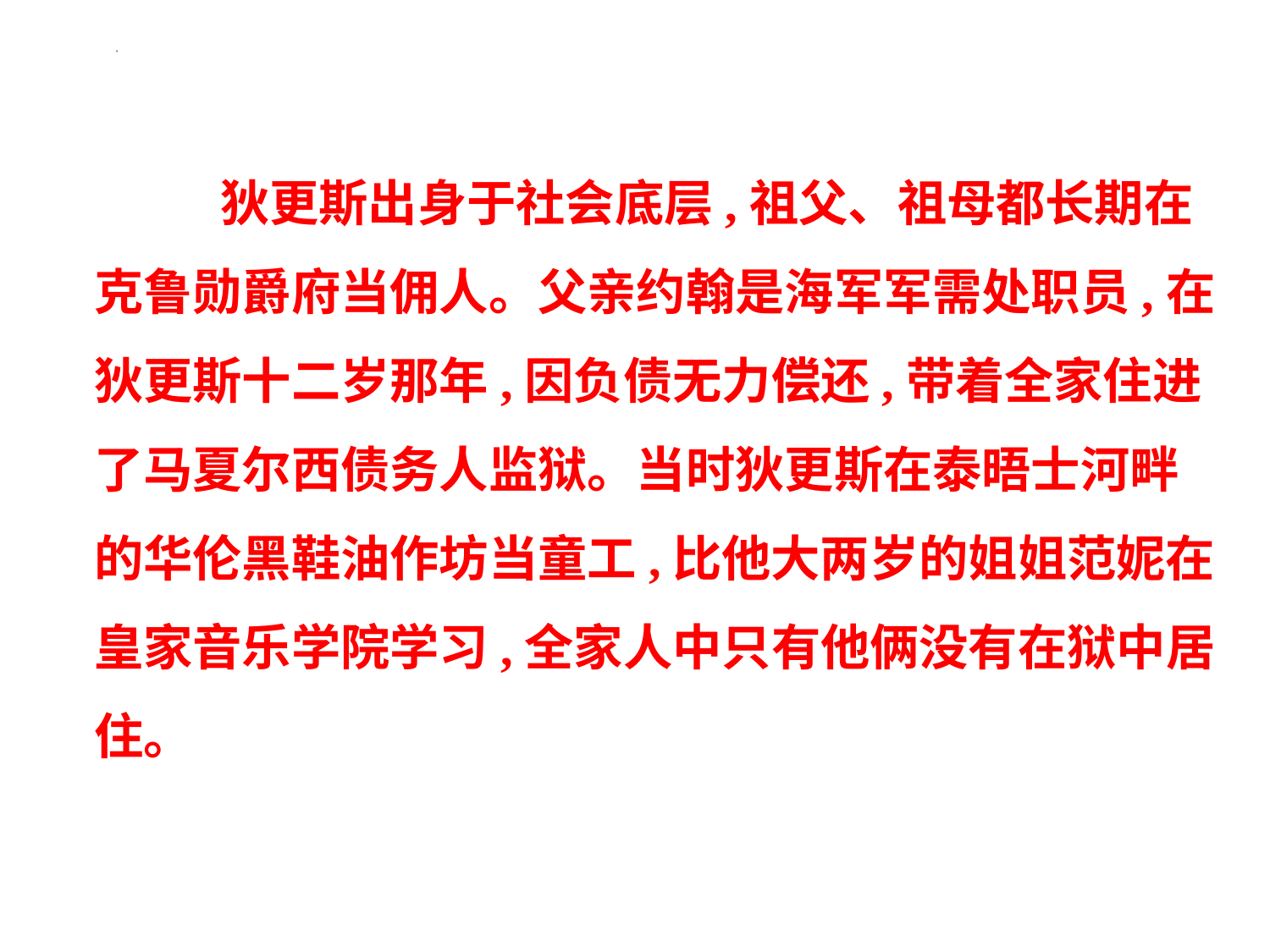

狄更斯出身于社会底层,祖父、祖母都长期在克鲁勋爵府当佣人。父亲约翰是海军军需处职员,在狄更斯十二岁那年,因负债无力偿还,带着全家住进了马夏尔西债务人监狱。当时狄更斯在泰晤士河畔的华伦黑鞋油作坊当童工,比他大两岁的姐姐范妮在皇家音乐学院学习,全家人中只有他俩没有在狱中居住。